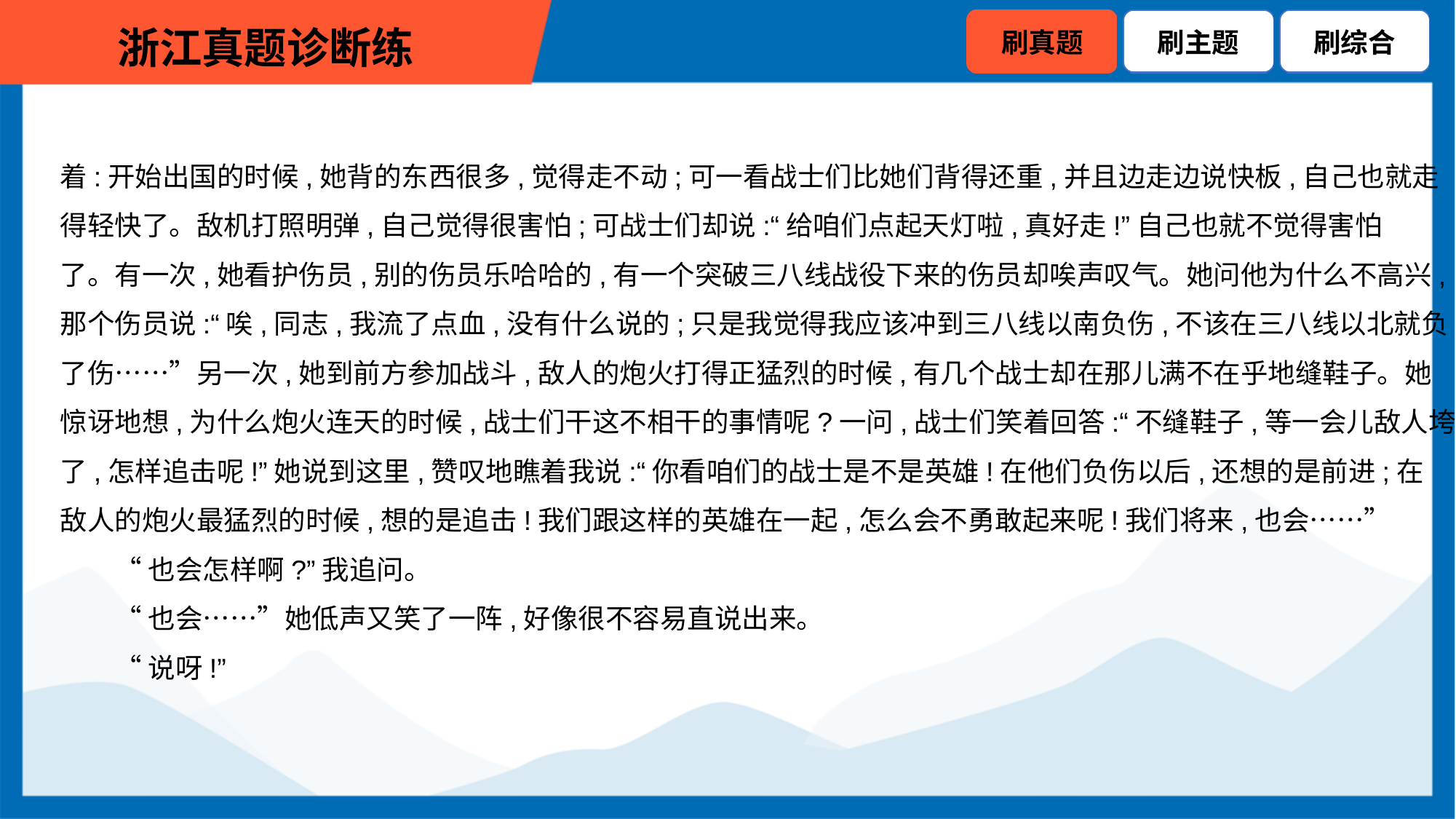

着:开始出国的时候,她背的东西很多,觉得走不动;可一看战士们比她们背得还重,并且边走边说快板,自己也就走
得轻快了。敌机打照明弹,自己觉得很害怕;可战士们却说:“给咱们点起天灯啦,真好走!”自己也就不觉得害怕
了。有一次,她看护伤员,别的伤员乐哈哈的,有一个突破三八线战役下来的伤员却唉声叹气。她问他为什么不高兴,
那个伤员说:“唉,同志,我流了点血,没有什么说的;只是我觉得我应该冲到三八线以南负伤,不该在三八线以北就负
了伤……”另一次,她到前方参加战斗,敌人的炮火打得正猛烈的时候,有几个战士却在那儿满不在乎地缝鞋子。她
惊讶地想,为什么炮火连天的时候,战士们干这不相干的事情呢?一问,战士们笑着回答:“不缝鞋子,等一会儿敌人垮
了,怎样追击呢!”她说到这里,赞叹地瞧着我说:“你看咱们的战士是不是英雄!在他们负伤以后,还想的是前进;在
敌人的炮火最猛烈的时候,想的是追击!我们跟这样的英雄在一起,怎么会不勇敢起来呢!我们将来,也会……”
“也会怎样啊?”我追问。
“也会……”她低声又笑了一阵,好像很不容易直说出来。
“说呀!”